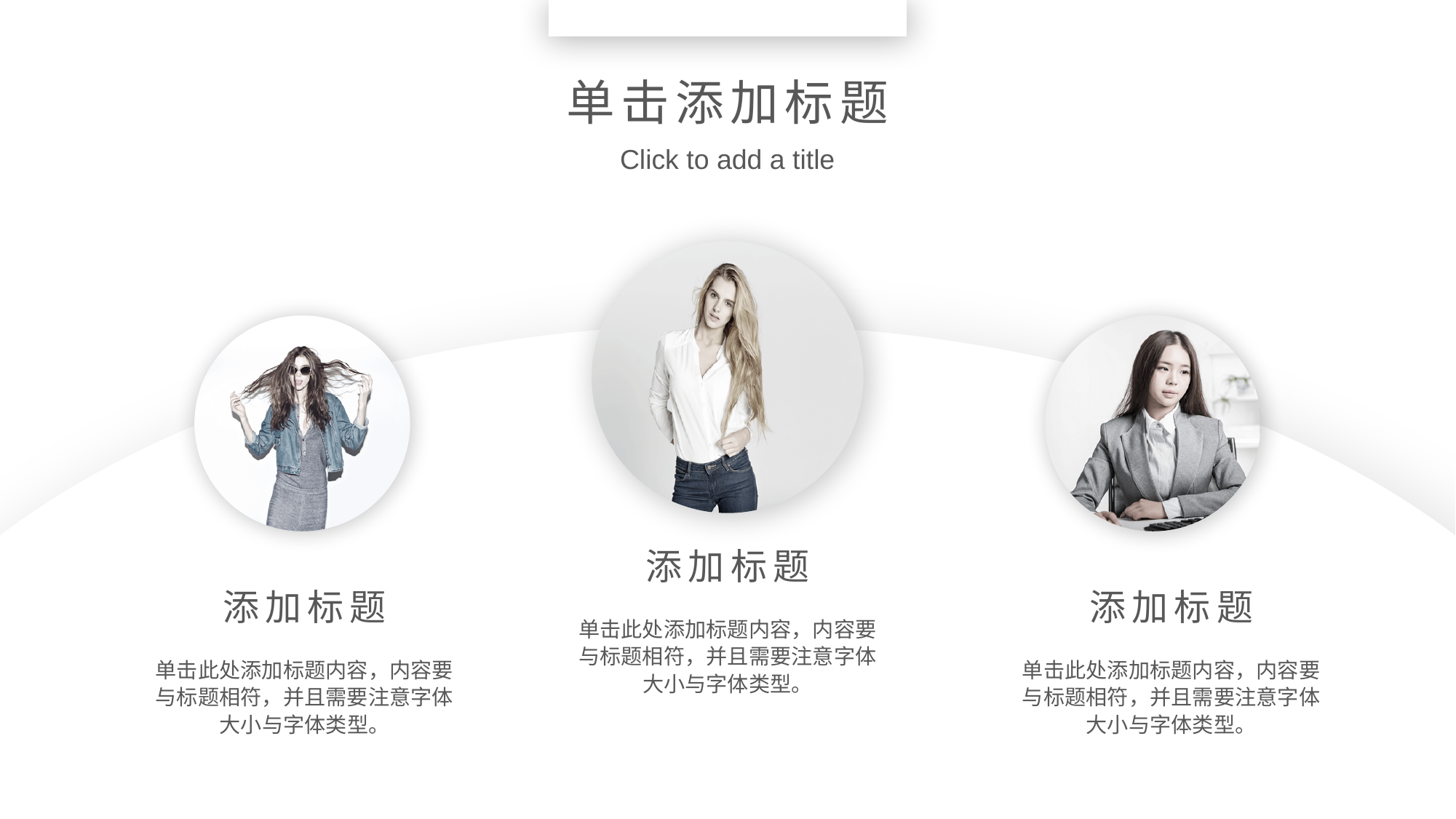

单击添加标题
Click to add a title

添加标题
单击此处添加标题内容，内容要与标题相符，并且需要注意字体大小与字体类型。
添加标题
单击此处添加标题内容，内容要与标题相符，并且需要注意字体大小与字体类型。
添加标题
单击此处添加标题内容，内容要与标题相符，并且需要注意字体大小与字体类型。